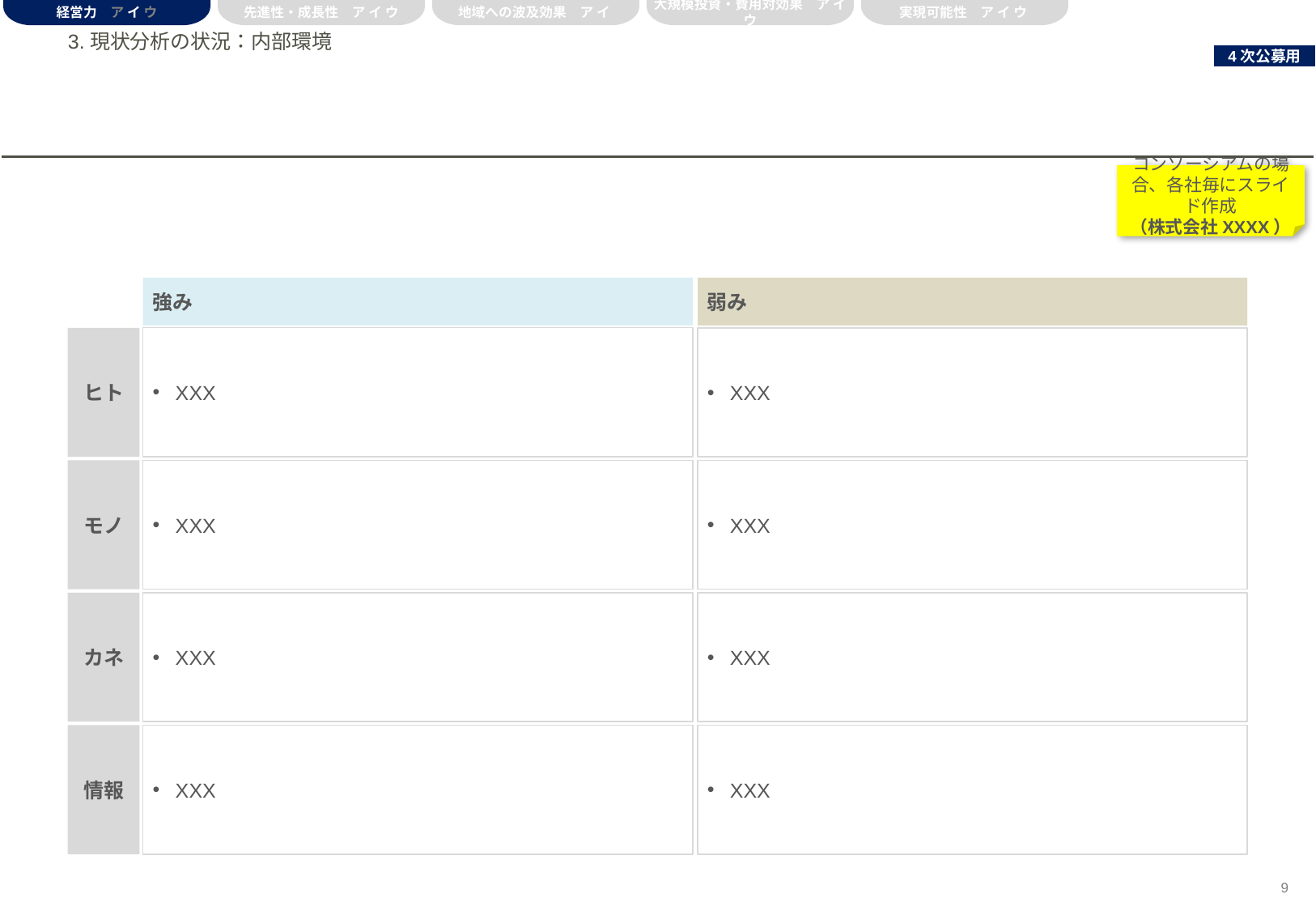

経営力　ア イ ウ
先進性・成長性　ア イ ウ
地域への波及効果　ア イ
大規模投資・費用対効果　ア イ ウ
実現可能性　ア イ ウ
# 3.現状分析の状況：内部環境

コンソーシアムの場合、各社毎にスライド作成
（株式会社XXXX）
強み
弱み
XXX
ヒト
XXX
モノ
XXX
XXX
カネ
XXX
XXX
情報
XXX
XXX